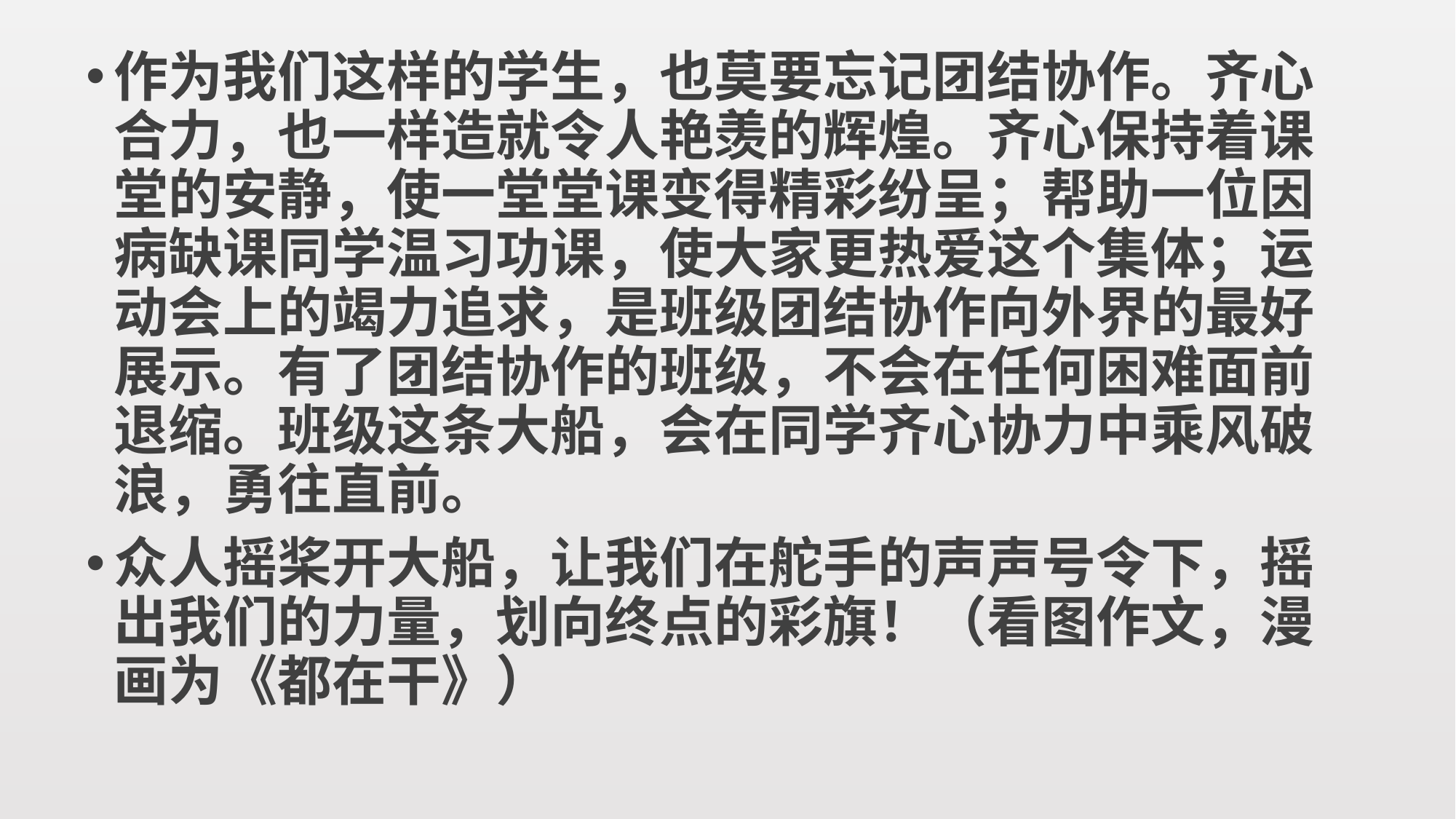

作为我们这样的学生，也莫要忘记团结协作。齐心合力，也一样造就令人艳羡的辉煌。齐心保持着课堂的安静，使一堂堂课变得精彩纷呈；帮助一位因病缺课同学温习功课，使大家更热爱这个集体；运动会上的竭力追求，是班级团结协作向外界的最好展示。有了团结协作的班级，不会在任何困难面前退缩。班级这条大船，会在同学齐心协力中乘风破浪，勇往直前。
众人摇桨开大船，让我们在舵手的声声号令下，摇出我们的力量，划向终点的彩旗！（看图作文，漫画为《都在干》）